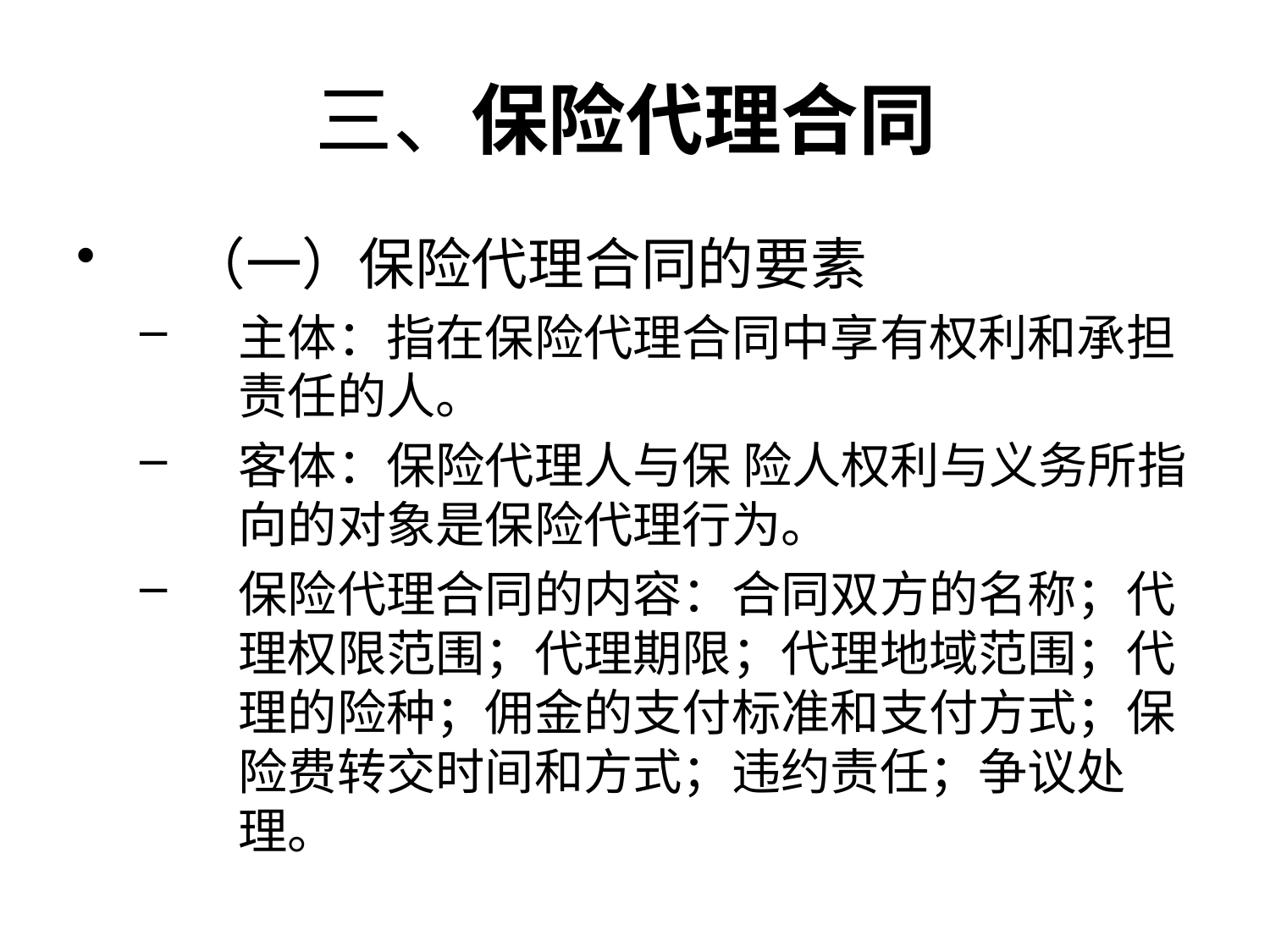

# 三、保险代理合同
（一）保险代理合同的要素
主体：指在保险代理合同中享有权利和承担责任的人。
客体：保险代理人与保 险人权利与义务所指向的对象是保险代理行为。
保险代理合同的内容：合同双方的名称；代理权限范围；代理期限；代理地域范围；代理的险种；佣金的支付标准和支付方式；保险费转交时间和方式；违约责任；争议处理。